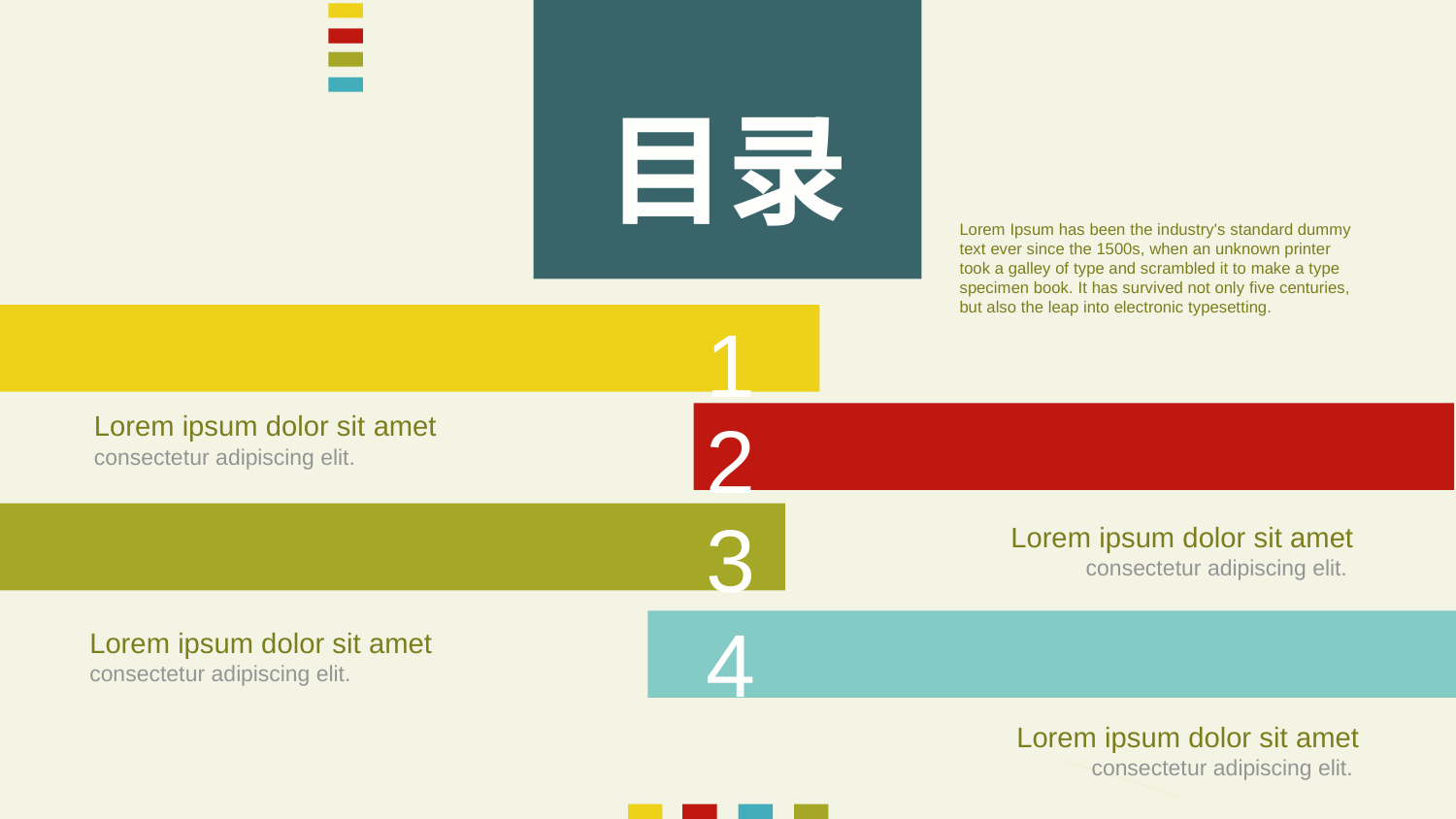

目录
Lorem Ipsum has been the industry's standard dummy text ever since the 1500s, when an unknown printer took a galley of type and scrambled it to make a type specimen book. It has survived not only five centuries, but also the leap into electronic typesetting.
1

Lorem ipsum dolor sit amet consectetur adipiscing elit.
2

3

Lorem ipsum dolor sit amet consectetur adipiscing elit.
4

Lorem ipsum dolor sit amet consectetur adipiscing elit.
Lorem ipsum dolor sit amet consectetur adipiscing elit.